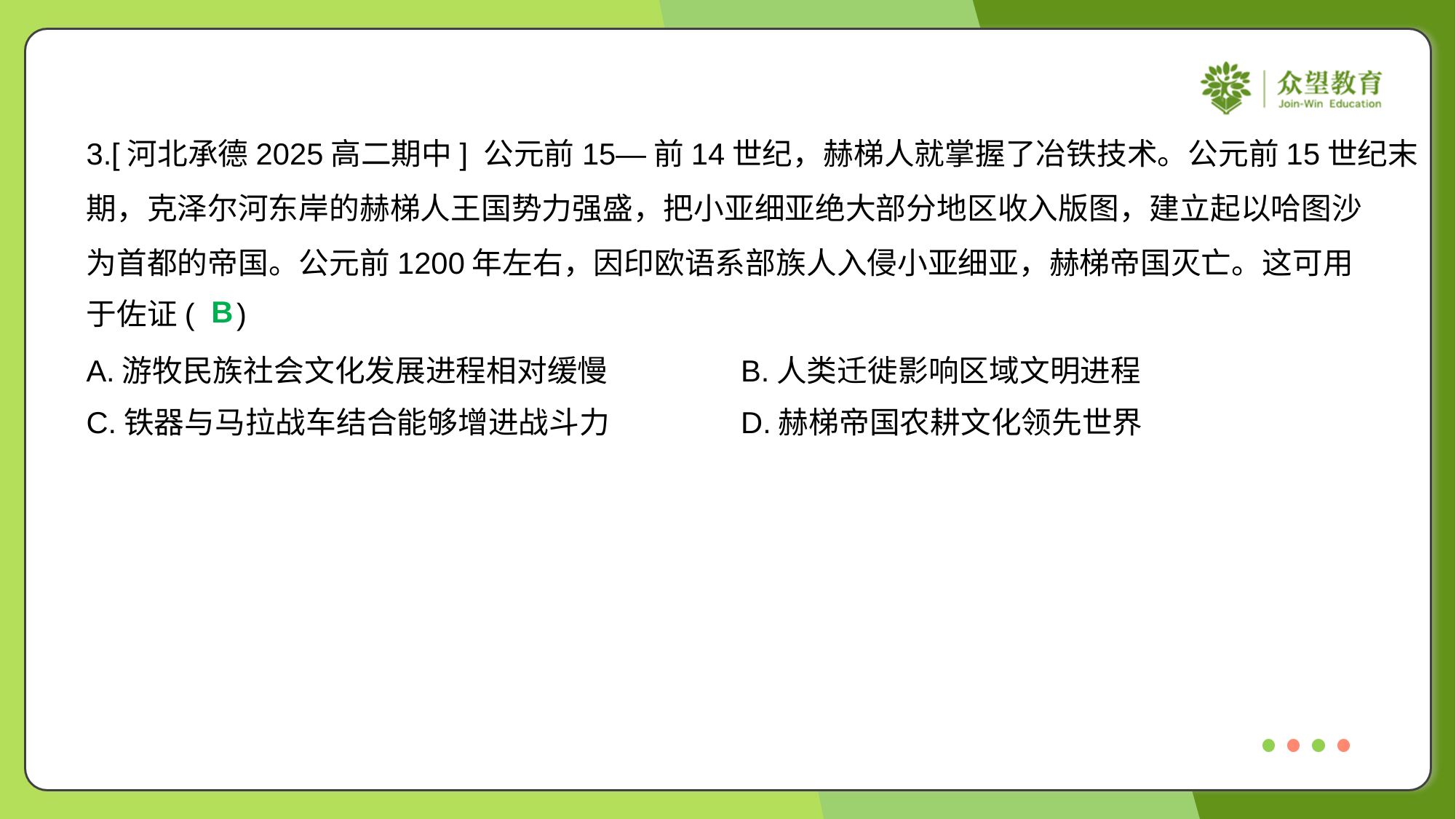

3.[河北承德2025高二期中] 公元前15—前14世纪，赫梯人就掌握了冶铁技术。公元前15世纪末
期，克泽尔河东岸的赫梯人王国势力强盛，把小亚细亚绝大部分地区收入版图，建立起以哈图沙
为首都的帝国。公元前1200年左右，因印欧语系部族人入侵小亚细亚，赫梯帝国灭亡。这可用
于佐证(     )
B
A.游牧民族社会文化发展进程相对缓慢	B.人类迁徙影响区域文明进程
C.铁器与马拉战车结合能够增进战斗力	D.赫梯帝国农耕文化领先世界